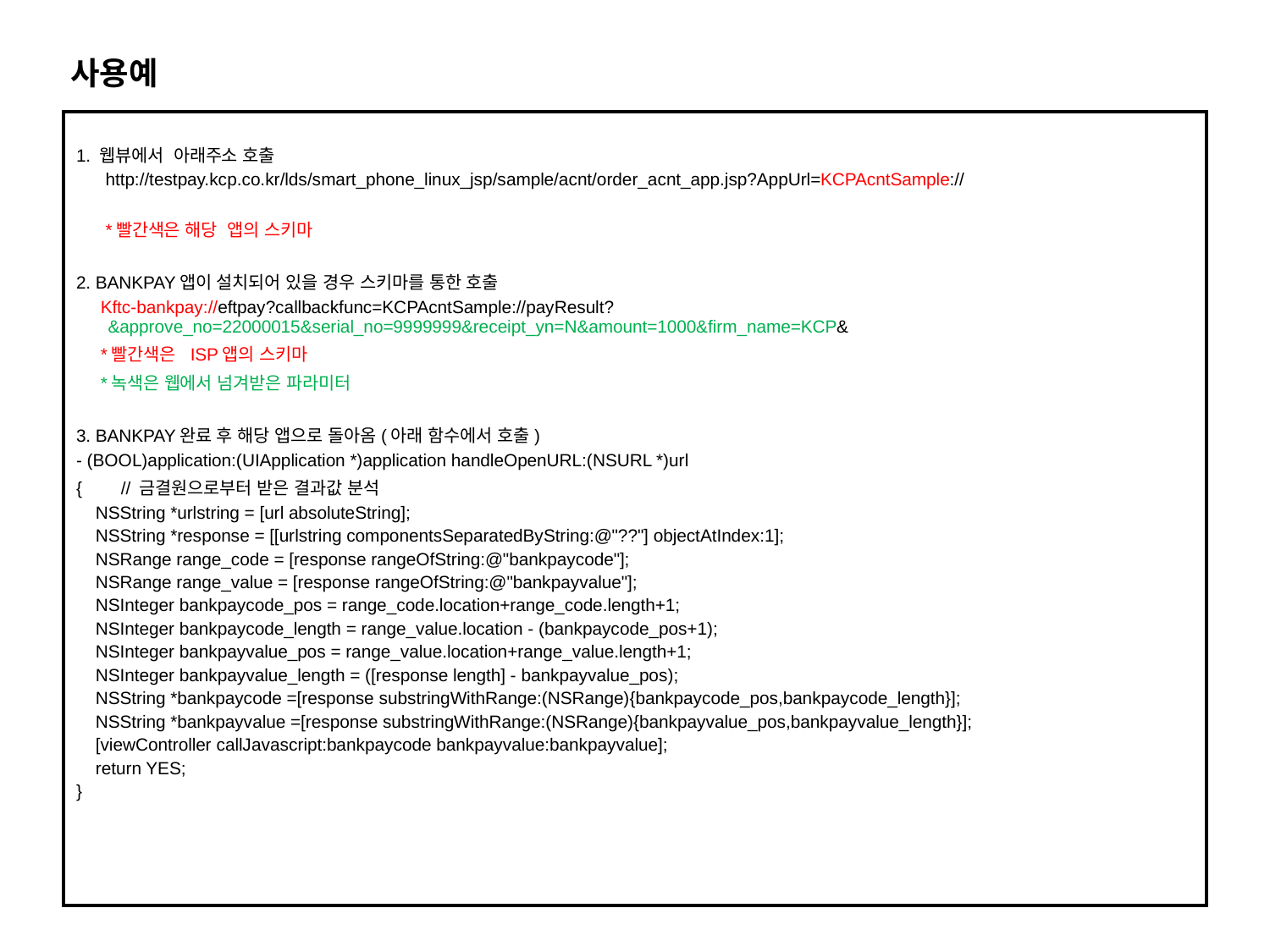

사용예
| 1. 웹뷰에서 아래주소 호출 http://testpay.kcp.co.kr/lds/smart\_phone\_linux\_jsp/sample/acnt/order\_acnt\_app.jsp?AppUrl=KCPAcntSample:// \*빨간색은 해당 앱의 스키마 2. BANKPAY앱이 설치되어 있을 경우 스키마를 통한 호출 Kftc-bankpay://eftpay?callbackfunc=KCPAcntSample://payResult?&approve\_no=22000015&serial\_no=9999999&receipt\_yn=N&amount=1000&firm\_name=KCP& \*빨간색은 ISP앱의 스키마 \*녹색은 웹에서 넘겨받은 파라미터 3. BANKPAY완료 후 해당 앱으로 돌아옴(아래 함수에서 호출) - (BOOL)application:(UIApplication \*)application handleOpenURL:(NSURL \*)url { // 금결원으로부터 받은 결과값 분석 NSString \*urlstring = [url absoluteString]; NSString \*response = [[urlstring componentsSeparatedByString:@"??"] objectAtIndex:1]; NSRange range\_code = [response rangeOfString:@"bankpaycode"]; NSRange range\_value = [response rangeOfString:@"bankpayvalue"]; NSInteger bankpaycode\_pos = range\_code.location+range\_code.length+1; NSInteger bankpaycode\_length = range\_value.location - (bankpaycode\_pos+1); NSInteger bankpayvalue\_pos = range\_value.location+range\_value.length+1; NSInteger bankpayvalue\_length = ([response length] - bankpayvalue\_pos); NSString \*bankpaycode =[response substringWithRange:(NSRange){bankpaycode\_pos,bankpaycode\_length}]; NSString \*bankpayvalue =[response substringWithRange:(NSRange){bankpayvalue\_pos,bankpayvalue\_length}]; [viewController callJavascript:bankpaycode bankpayvalue:bankpayvalue]; return YES; } |
| --- |